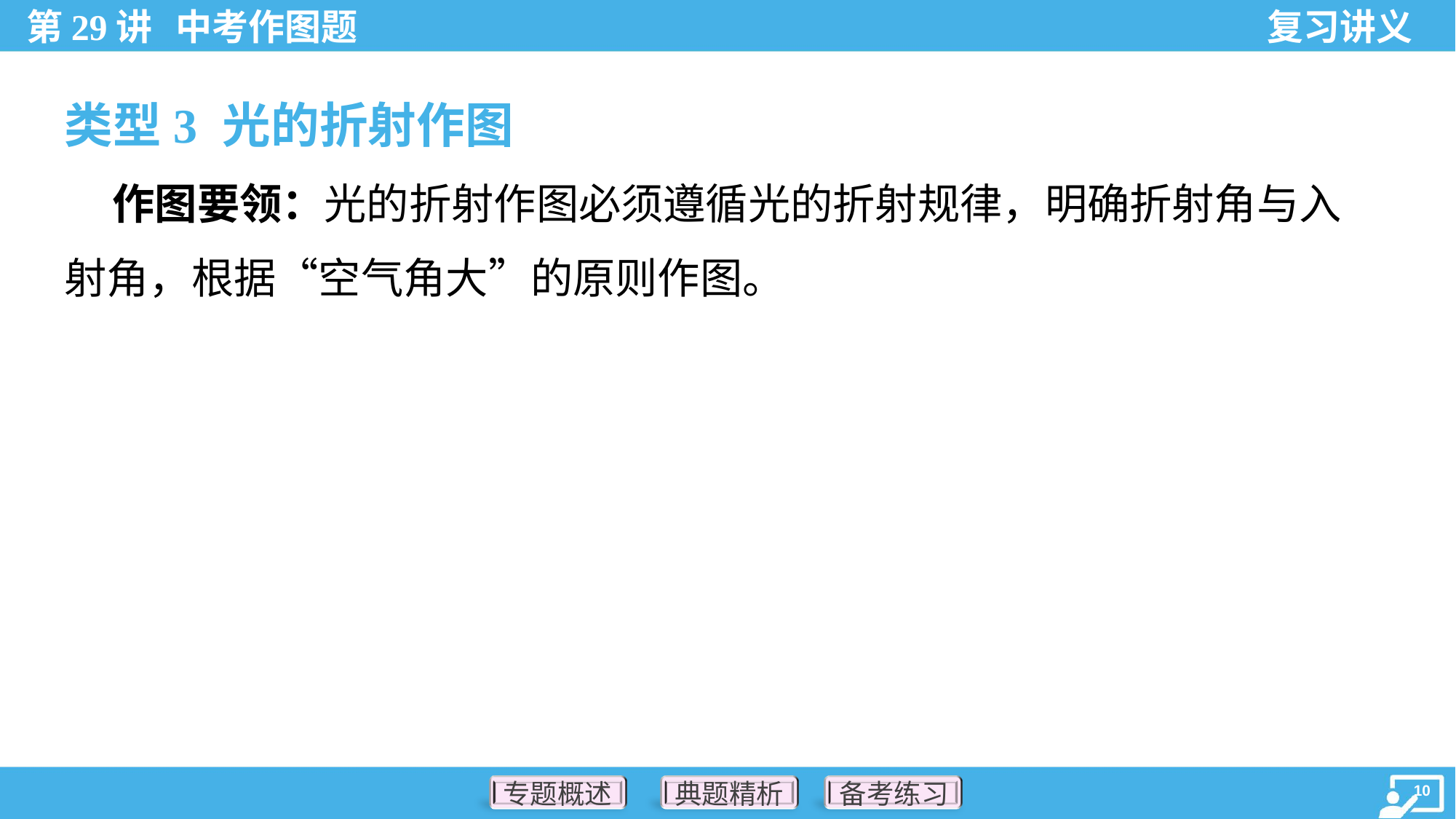

类型3 光的折射作图
    作图要领：光的折射作图必须遵循光的折射规律，明确折射角与入
射角，根据“空气角大”的原则作图。